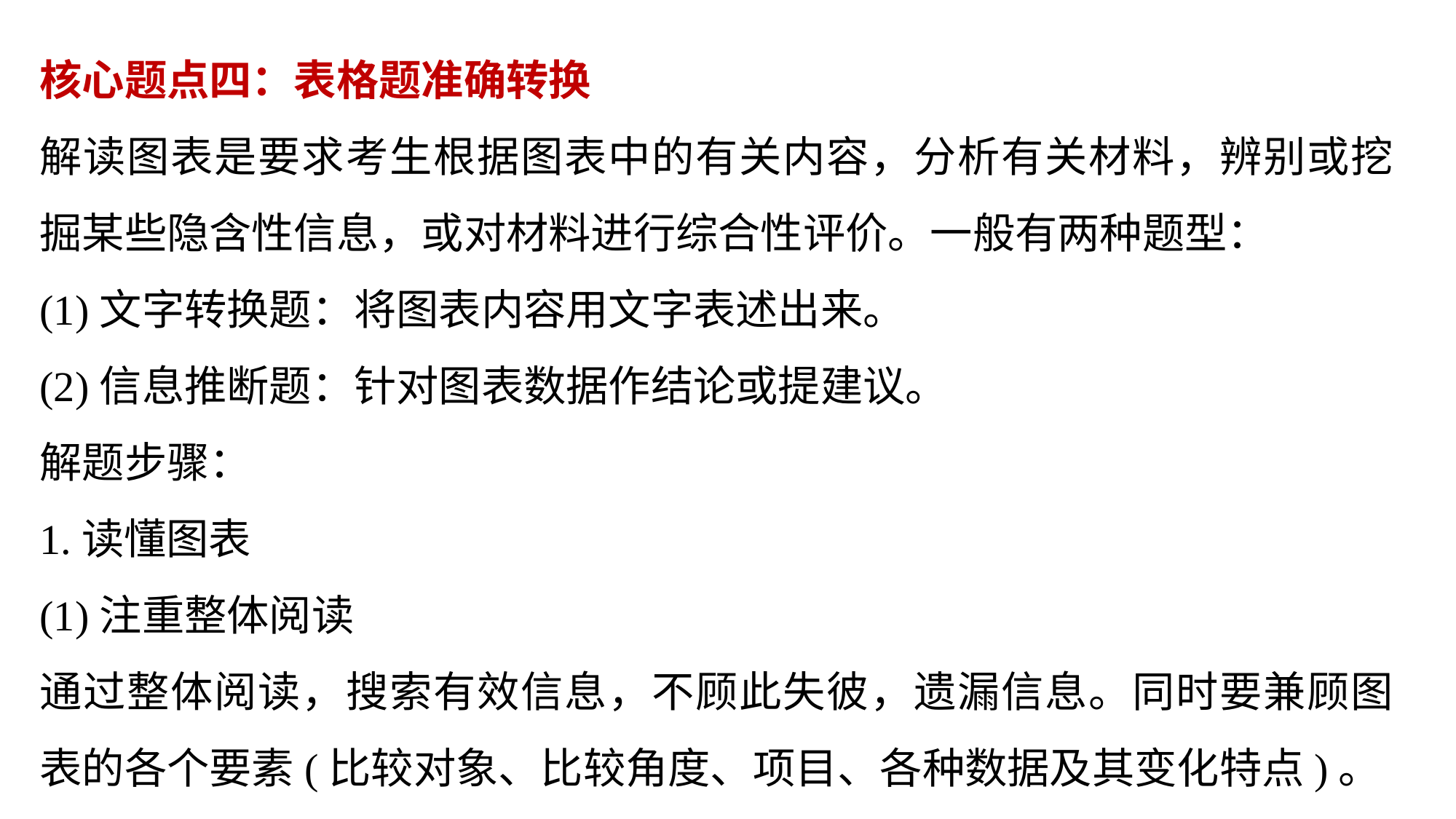

核心题点四：表格题准确转换
解读图表是要求考生根据图表中的有关内容，分析有关材料，辨别或挖掘某些隐含性信息，或对材料进行综合性评价。一般有两种题型：
(1)文字转换题：将图表内容用文字表述出来。
(2)信息推断题：针对图表数据作结论或提建议。
解题步骤：
1.读懂图表
(1)注重整体阅读
通过整体阅读，搜索有效信息，不顾此失彼，遗漏信息。同时要兼顾图表的各个要素(比较对象、比较角度、项目、各种数据及其变化特点)。